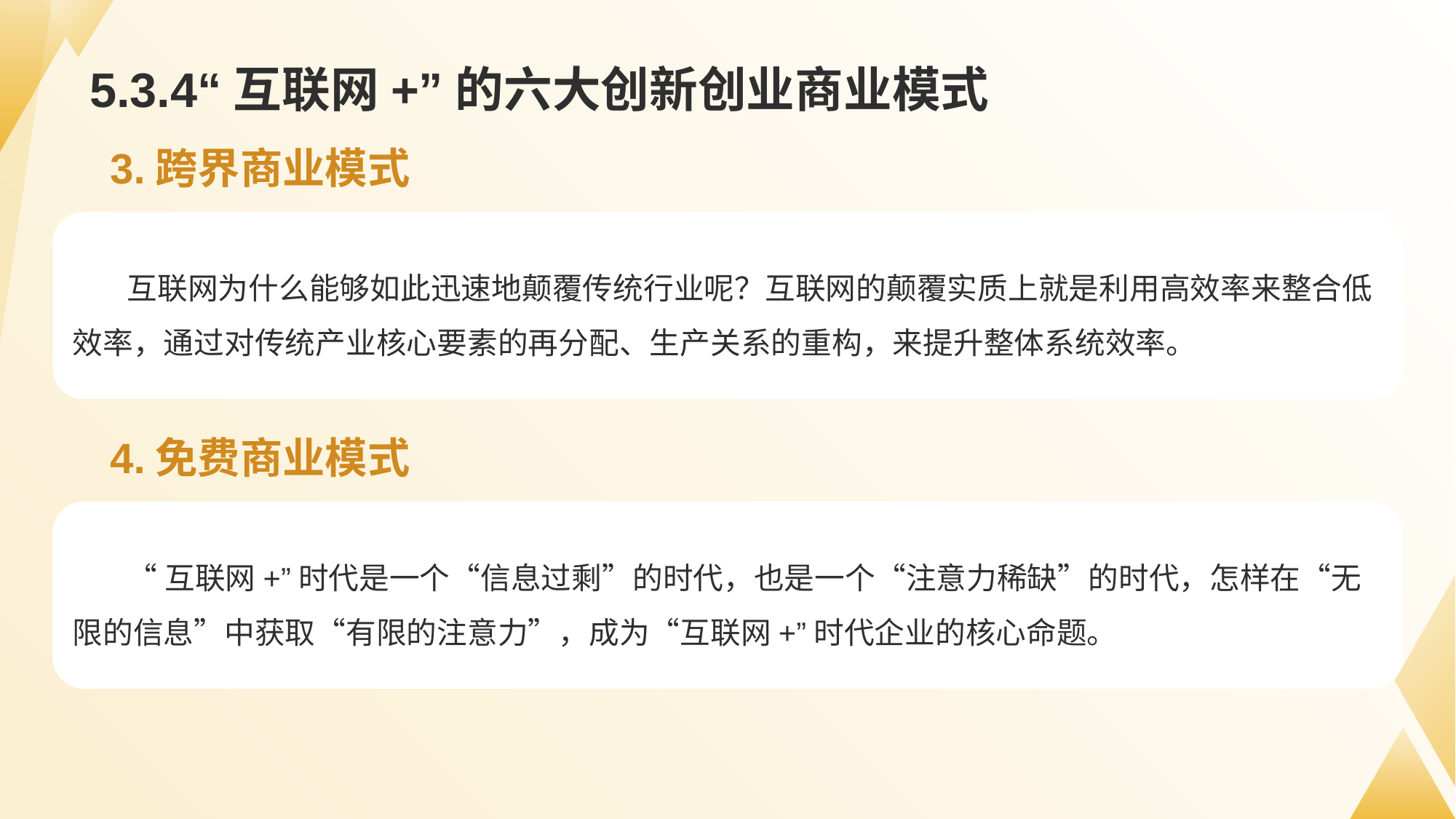

# 5.3.4“互联网+”的六大创新创业商业模式
3.跨界商业模式
互联网为什么能够如此迅速地颠覆传统行业呢？互联网的颠覆实质上就是利用高效率来整合低效率，通过对传统产业核心要素的再分配、生产关系的重构，来提升整体系统效率。
4.免费商业模式
“互联网+”时代是一个“信息过剩”的时代，也是一个“注意力稀缺”的时代，怎样在“无限的信息”中获取“有限的注意力”，成为“互联网+”时代企业的核心命题。